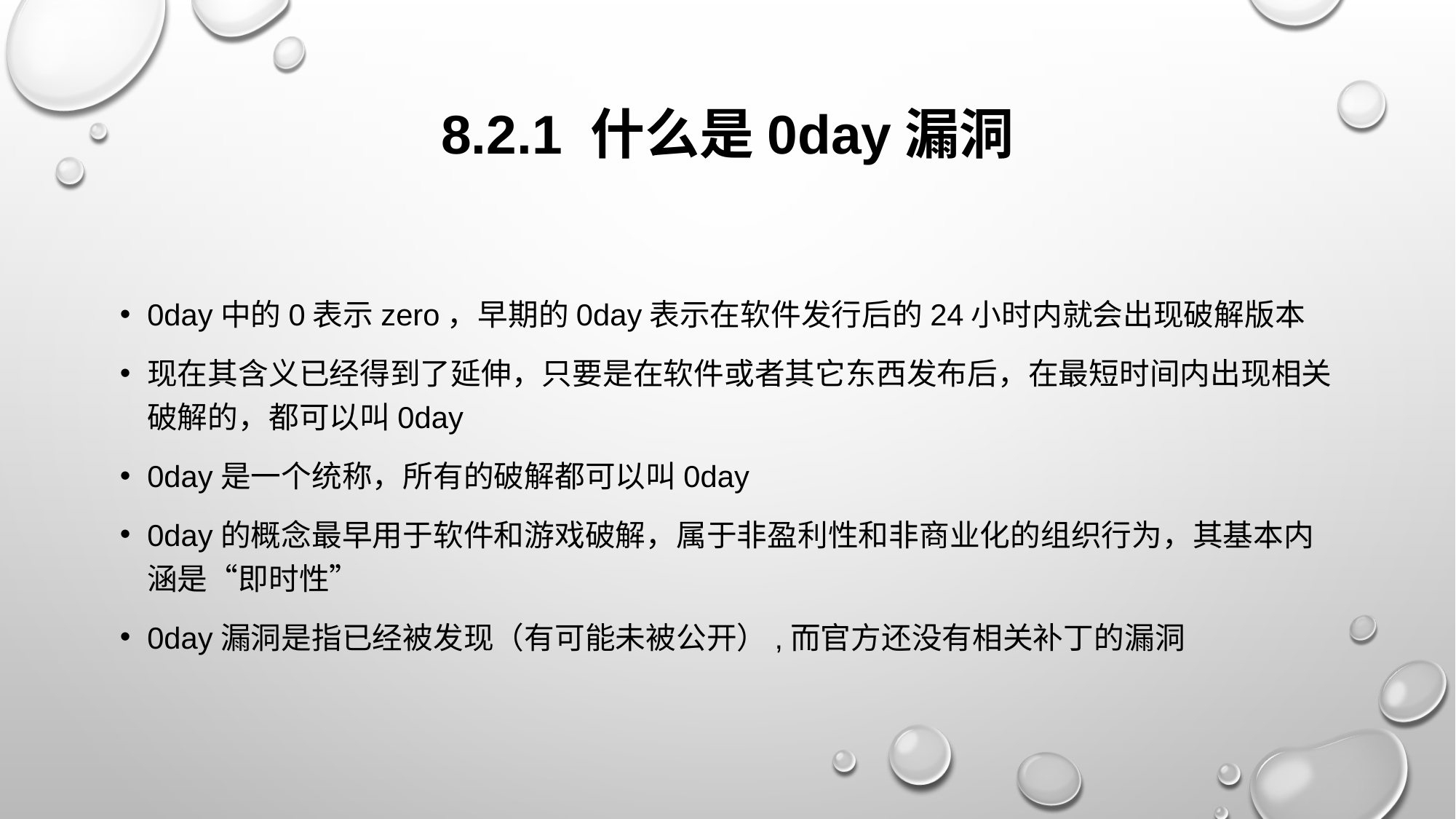

# 8.2.1 什么是0day漏洞
0day中的0表示zero，早期的0day表示在软件发行后的24小时内就会出现破解版本
现在其含义已经得到了延伸，只要是在软件或者其它东西发布后，在最短时间内出现相关破解的，都可以叫0day
0day是一个统称，所有的破解都可以叫0day
0day的概念最早用于软件和游戏破解，属于非盈利性和非商业化的组织行为，其基本内涵是“即时性”
0day漏洞是指已经被发现（有可能未被公开）,而官方还没有相关补丁的漏洞